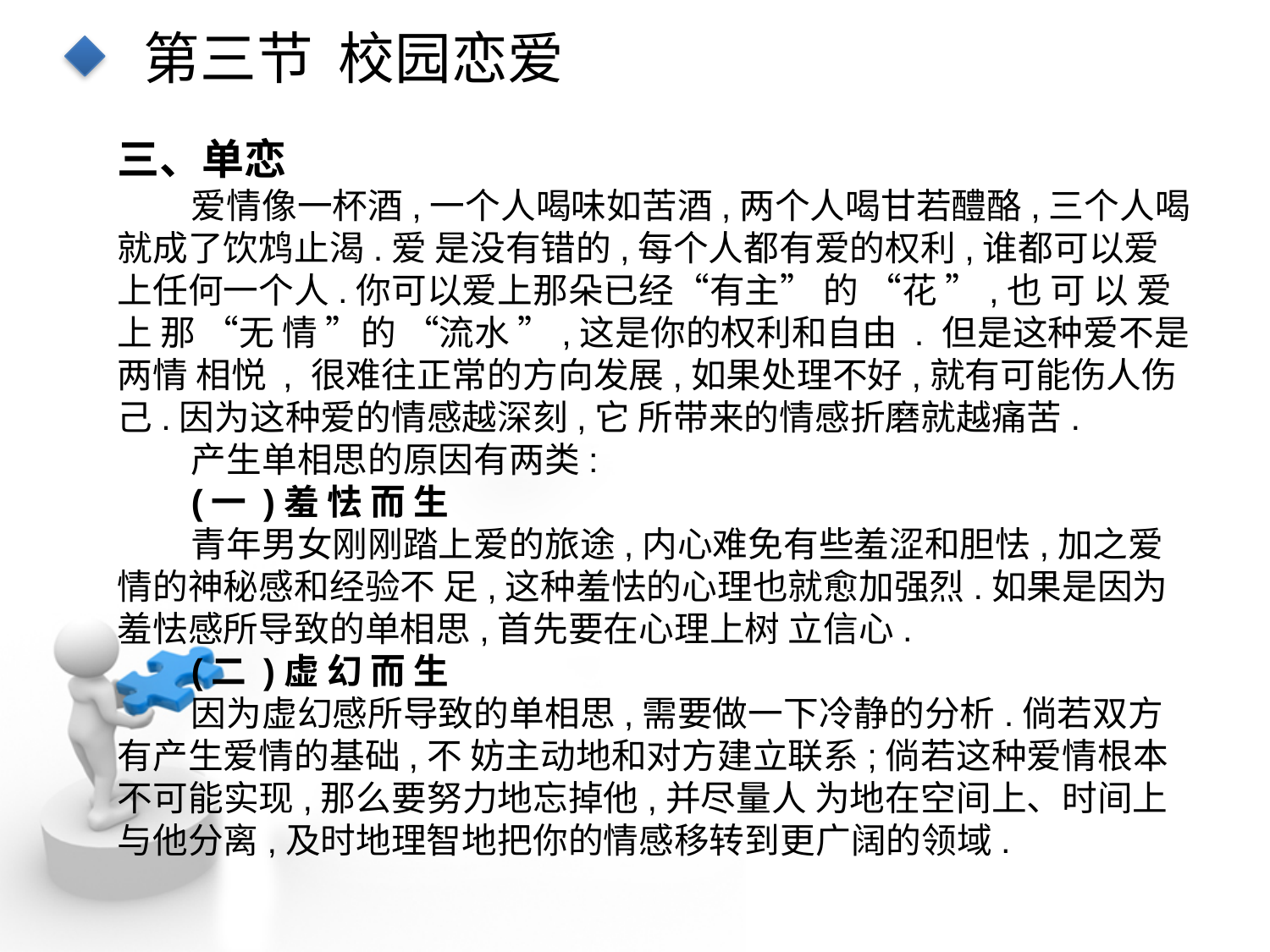

第三节  校园恋爱

三、单恋
爱情像一杯酒,一个人喝味如苦酒,两个人喝甘若醴酪,三个人喝就成了饮鸩止渴.爱 是没有错的,每个人都有爱的权利,谁都可以爱上任何一个人.你可以爱上那朵已经“有主” 的 “花 ”,也 可 以 爱 上 那 “无 情 ”的 “流水 ”,这是你的权利和自由 . 但是这种爱不是两情 相悦 , 很难往正常的方向发展,如果处理不好,就有可能伤人伤己.因为这种爱的情感越深刻,它 所带来的情感折磨就越痛苦.
产生单相思的原因有两类:
(一 )羞 怯 而 生
青年男女刚刚踏上爱的旅途,内心难免有些羞涩和胆怯,加之爱情的神秘感和经验不 足,这种羞怯的心理也就愈加强烈.如果是因为羞怯感所导致的单相思,首先要在心理上树 立信心.
(二 )虚 幻 而 生
因为虚幻感所导致的单相思,需要做一下冷静的分析.倘若双方有产生爱情的基础,不 妨主动地和对方建立联系;倘若这种爱情根本不可能实现,那么要努力地忘掉他,并尽量人 为地在空间上、时间上与他分离,及时地理智地把你的情感移转到更广阔的领域.

点击添加文本
点击添加文本
点击添加文本
点击添加文本